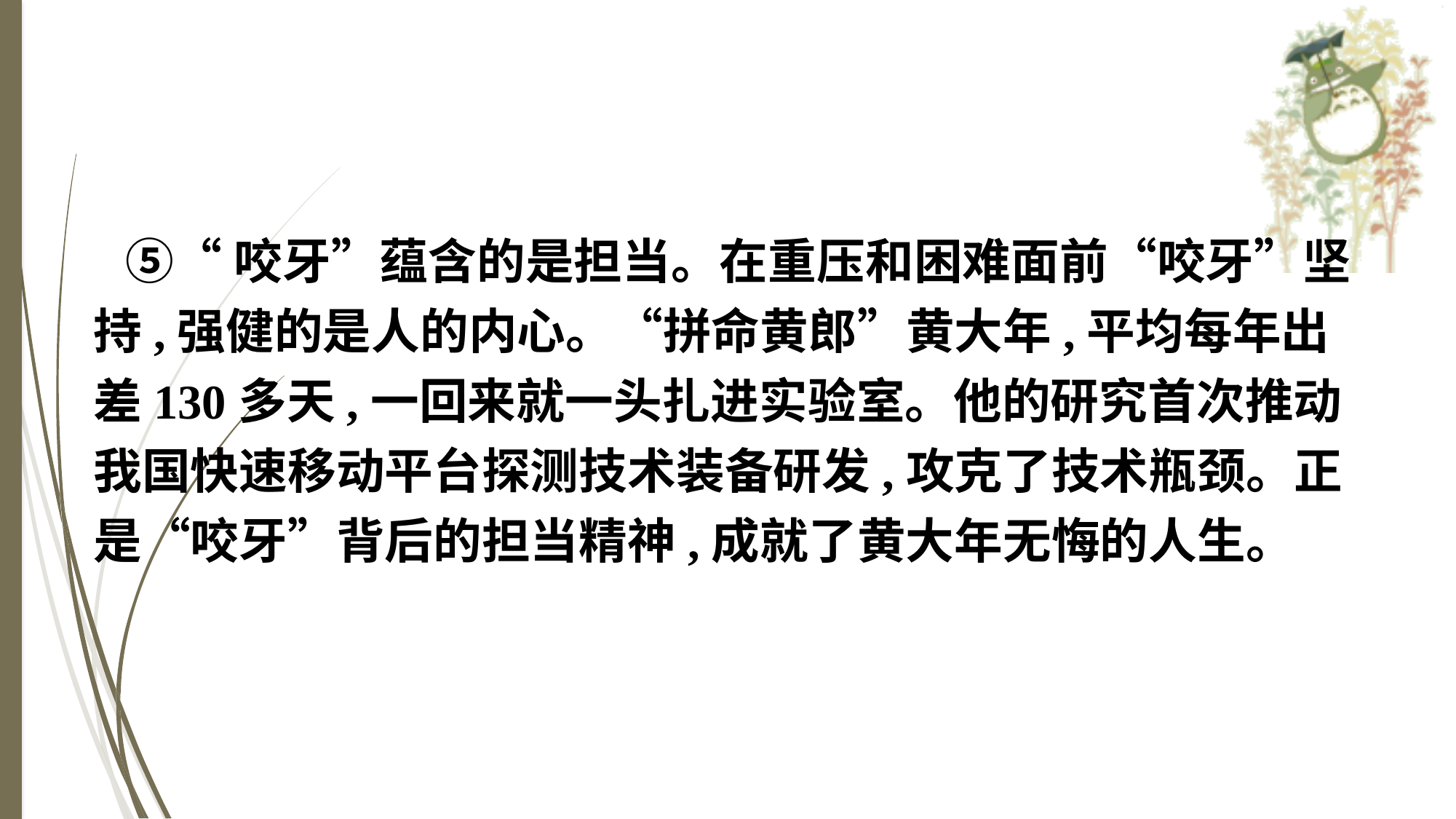

⑤“咬牙”蕴含的是担当。在重压和困难面前“咬牙”坚持,强健的是人的内心。“拼命黄郎”黄大年,平均每年出差130多天,一回来就一头扎进实验室。他的研究首次推动我国快速移动平台探测技术装备研发,攻克了技术瓶颈。正是“咬牙”背后的担当精神,成就了黄大年无悔的人生。